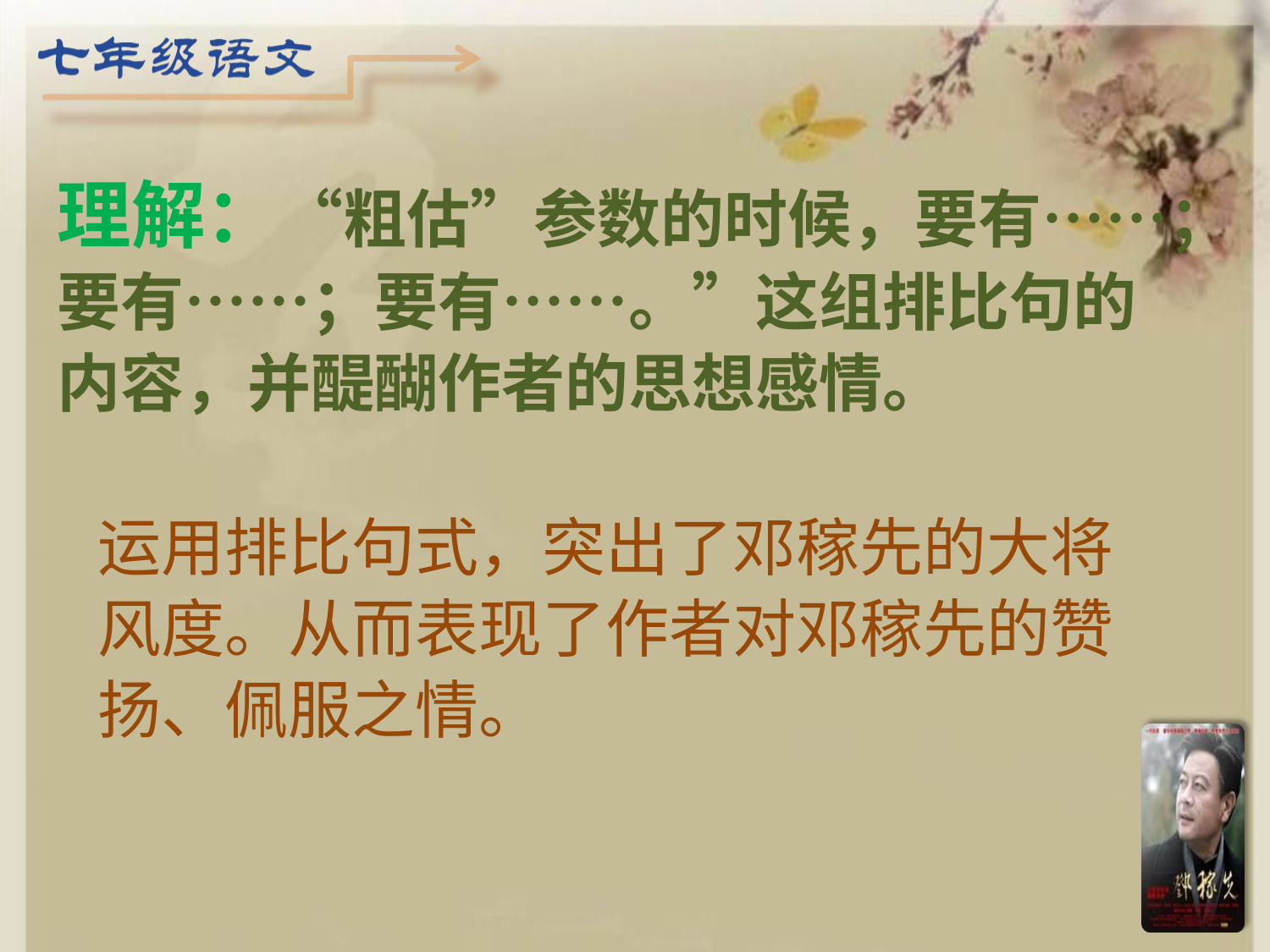

理解：“粗估”参数的时候，要有……；要有……；要有……。”这组排比句的内容，并醍醐作者的思想感情。
运用排比句式，突出了邓稼先的大将风度。从而表现了作者对邓稼先的赞扬、佩服之情。